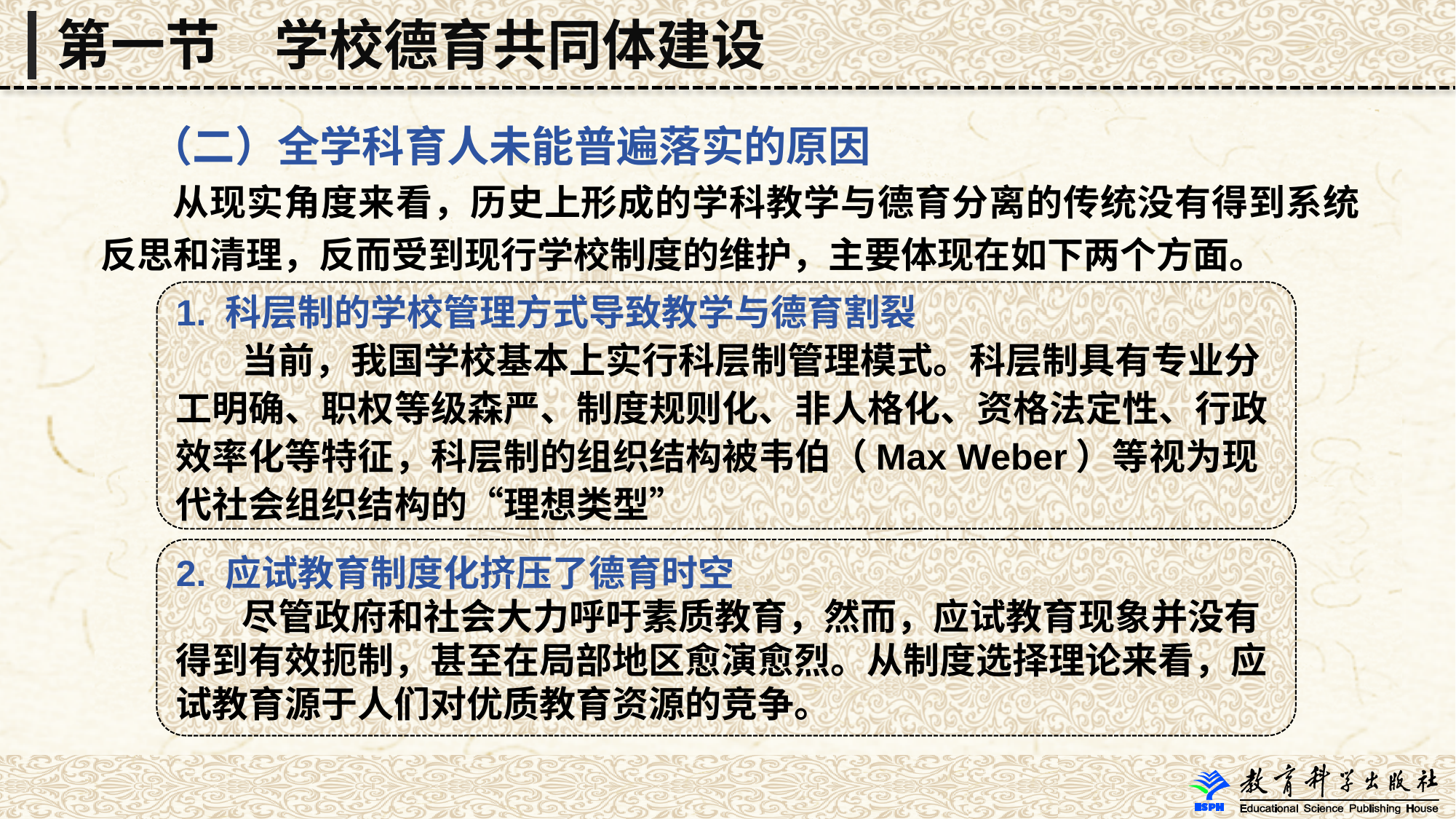

第一节　学校德育共同体建设
     （二）全学科育人未能普遍落实的原因
       从现实角度来看，历史上形成的学科教学与德育分离的传统没有得到系统反思和清理，反而受到现行学校制度的维护，主要体现在如下两个方面。
1. 科层制的学校管理方式导致教学与德育割裂
       当前，我国学校基本上实行科层制管理模式。科层制具有专业分工明确、职权等级森严、制度规则化、非人格化、资格法定性、行政效率化等特征，科层制的组织结构被韦伯（Max Weber）等视为现代社会组织结构的“理想类型”
2. 应试教育制度化挤压了德育时空
       尽管政府和社会大力呼吁素质教育，然而，应试教育现象并没有得到有效扼制，甚至在局部地区愈演愈烈。从制度选择理论来看，应试教育源于人们对优质教育资源的竞争。